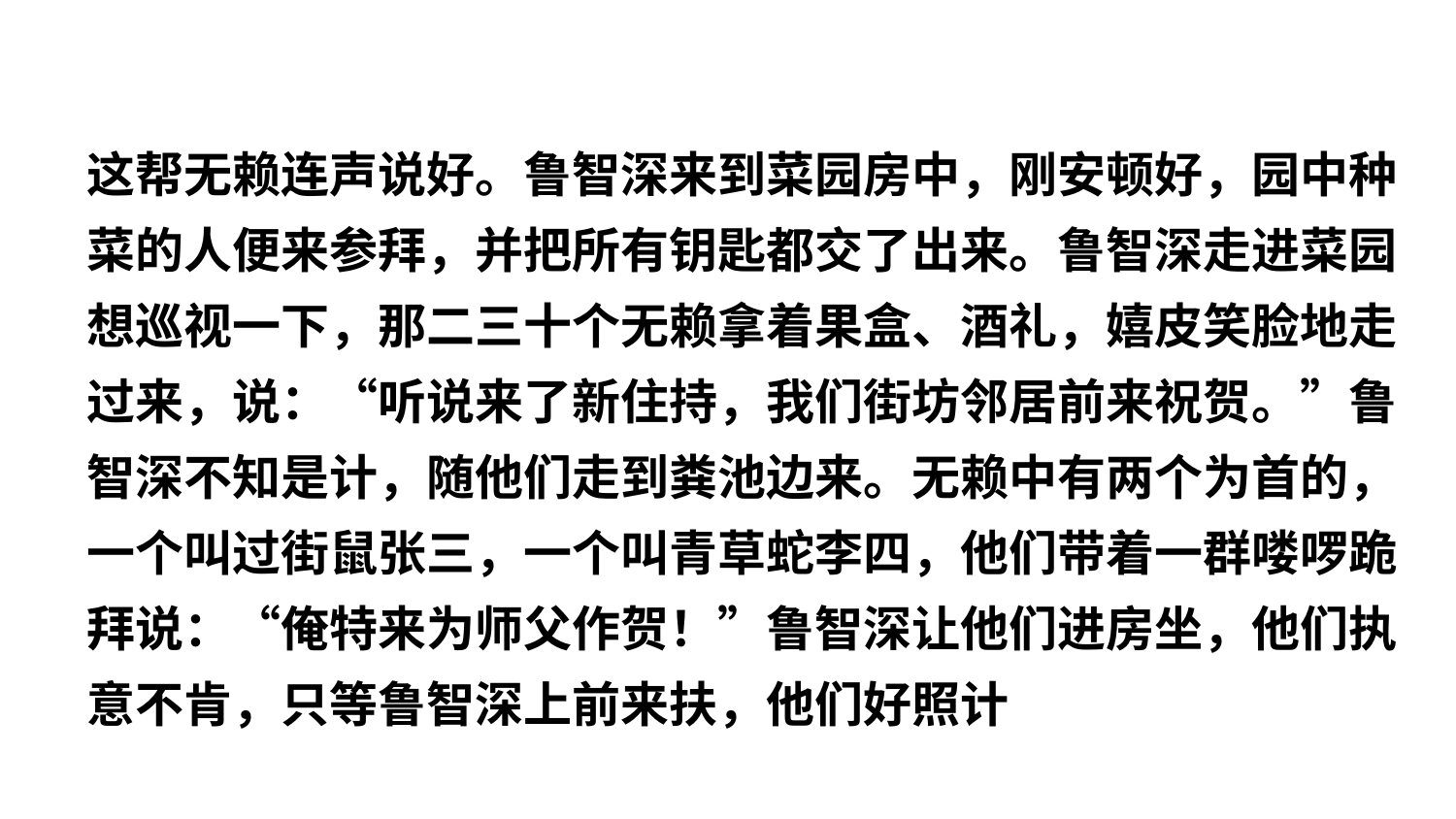

这帮无赖连声说好。鲁智深来到菜园房中，刚安顿好，园中种菜的人便来参拜，并把所有钥匙都交了出来。鲁智深走进菜园想巡视一下，那二三十个无赖拿着果盒、酒礼，嬉皮笑脸地走过来，说：“听说来了新住持，我们街坊邻居前来祝贺。”鲁智深不知是计，随他们走到粪池边来。无赖中有两个为首的，一个叫过街鼠张三，一个叫青草蛇李四，他们带着一群喽啰跪拜说：“俺特来为师父作贺！”鲁智深让他们进房坐，他们执意不肯，只等鲁智深上前来扶，他们好照计